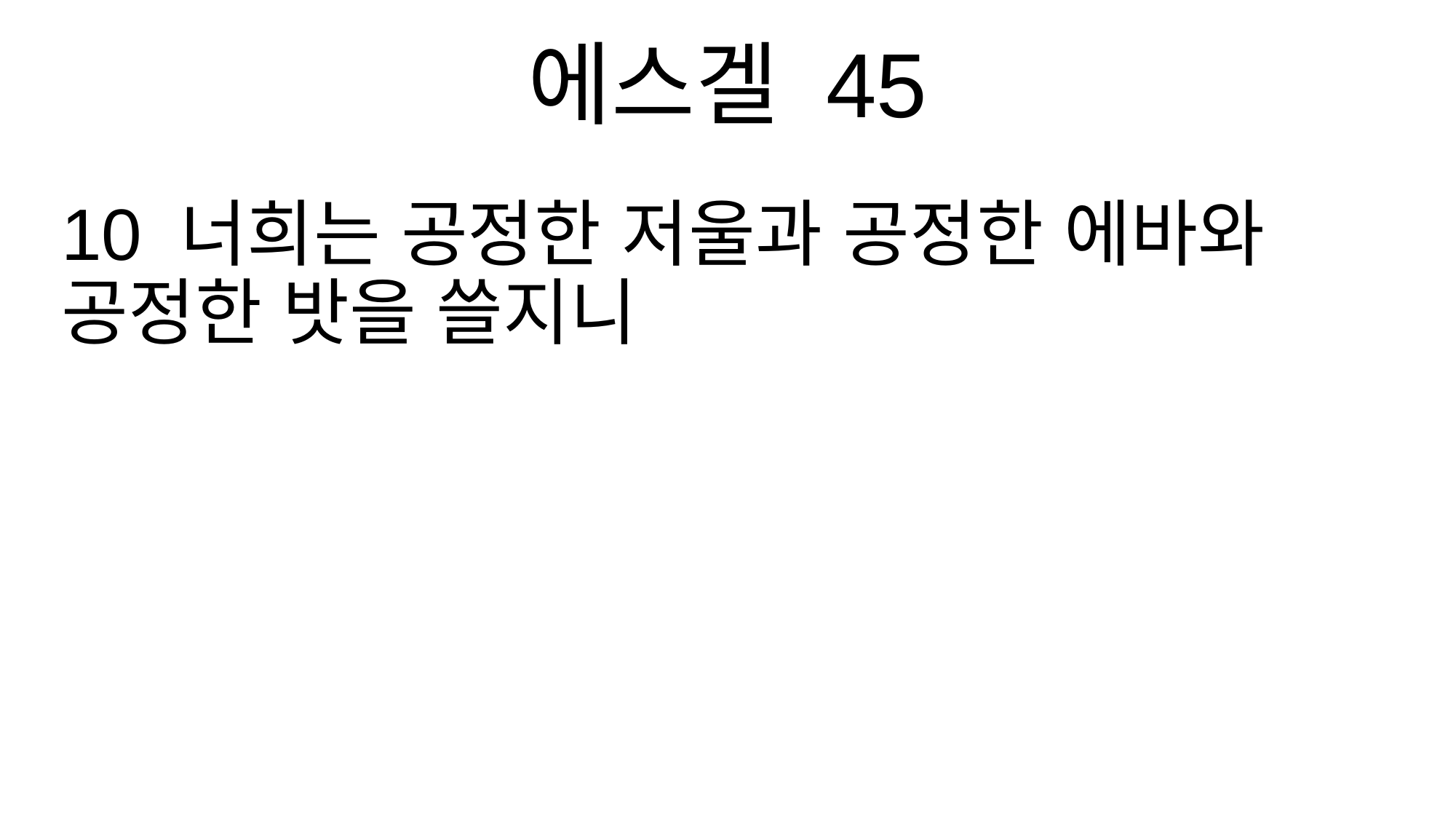

에스겔 45
10 너희는 공정한 저울과 공정한 에바와 공정한 밧을 쓸지니